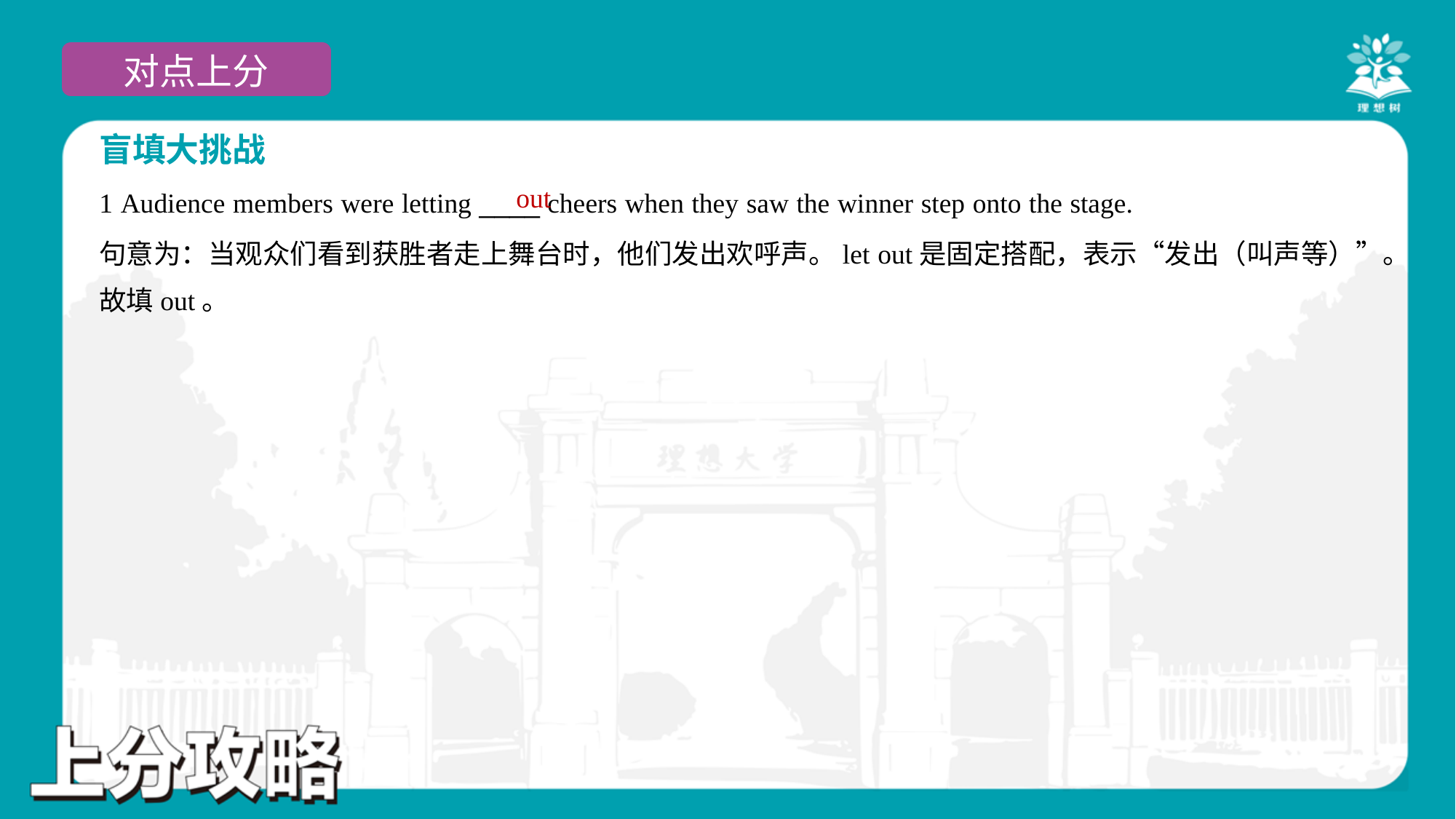

盲填大挑战
out
1 Audience members were letting ____ cheers when they saw the winner step onto the stage.
句意为：当观众们看到获胜者走上舞台时，他们发出欢呼声。let out是固定搭配，表示“发出（叫声等）”。
故填out。